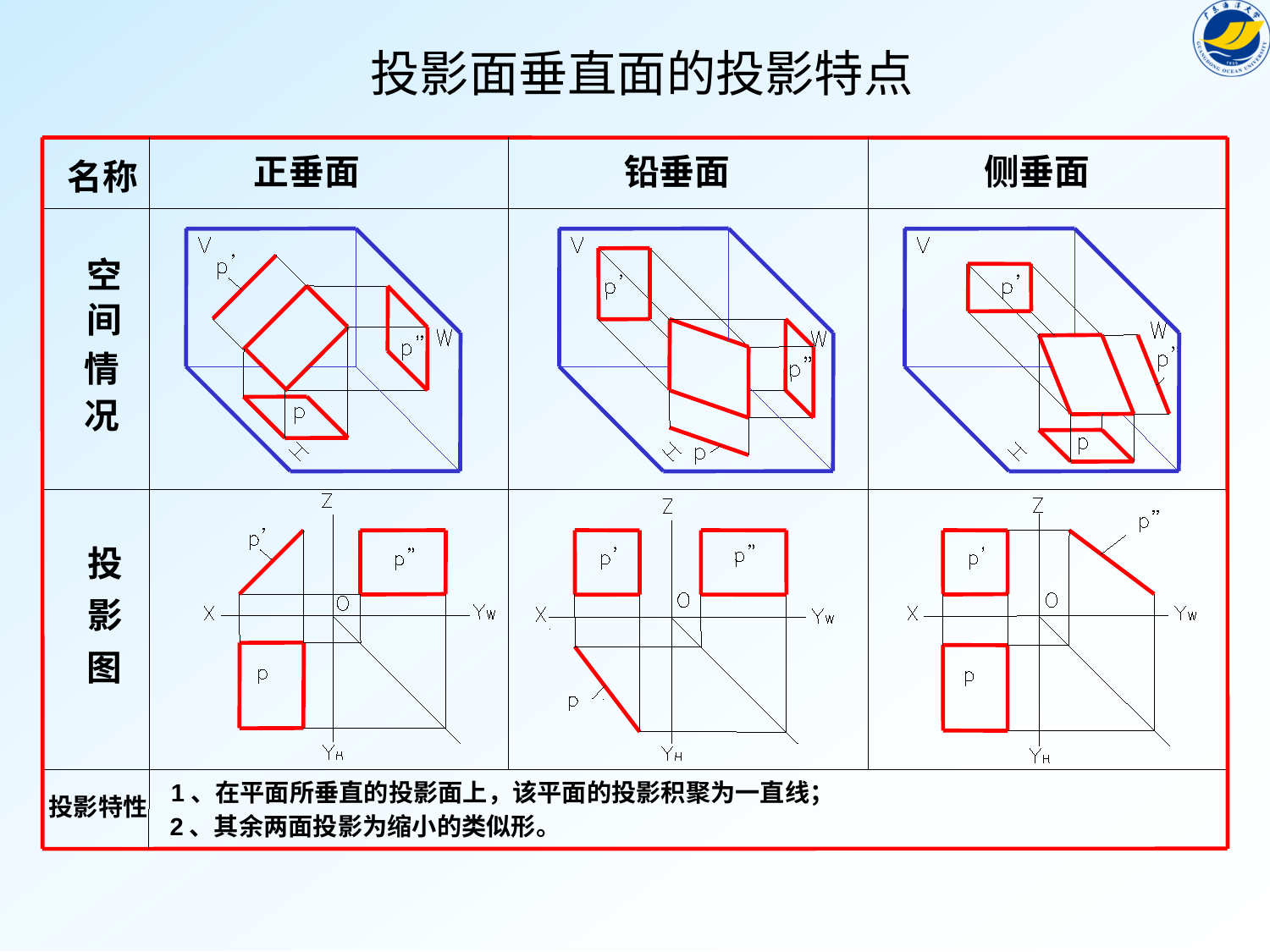

投影面垂直面的投影特点

正垂面
铅垂面
侧垂面
名称

空

间

情

况

投

影

图

1、在平面所垂直的投影面上，该平面的投影积聚为一直线；
投影特性
2、其余两面投影为缩小的类似形。